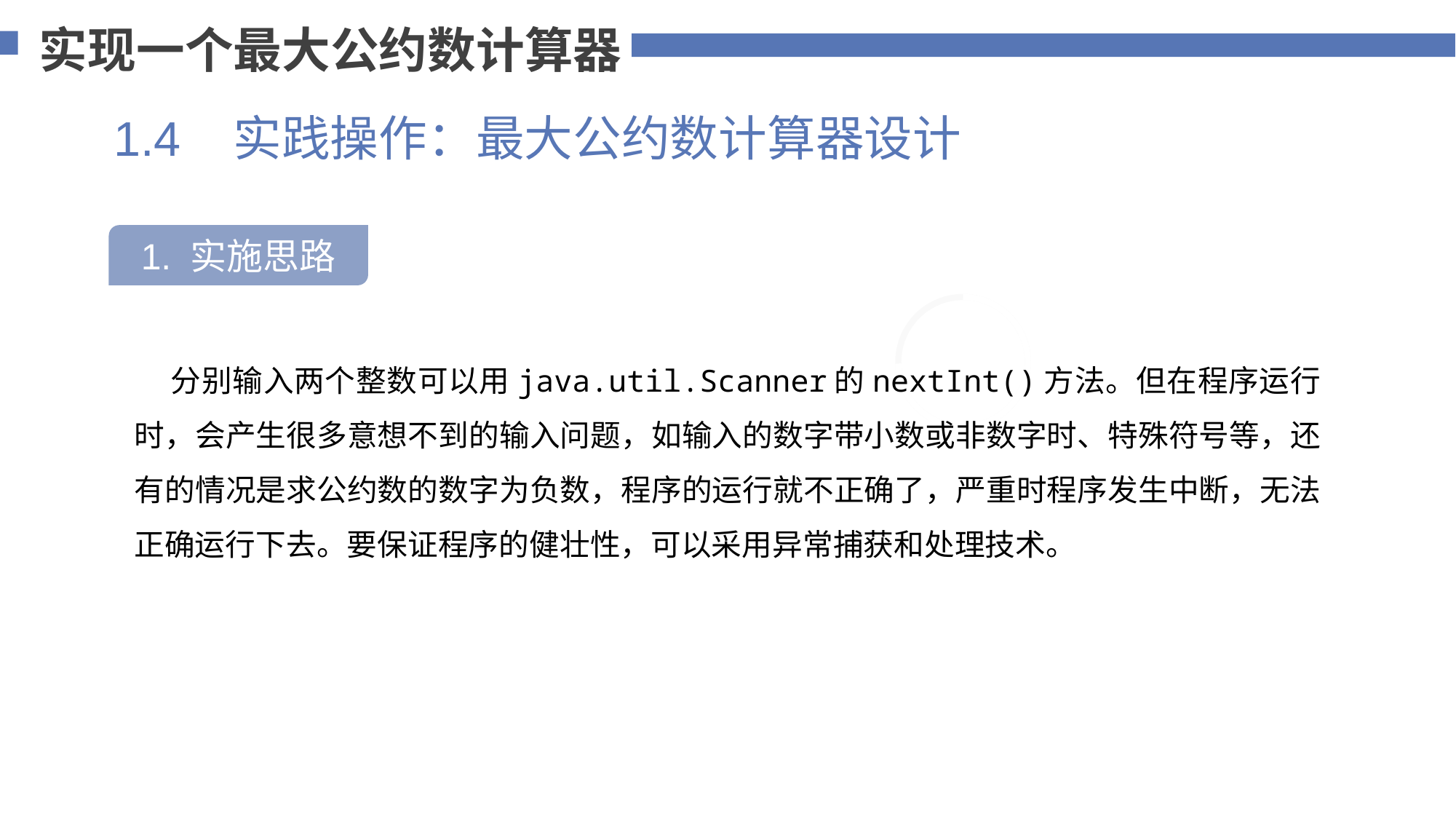

实现一个最大公约数计算器

1.4   实践操作：最大公约数计算器设计
1. 实施思路

75%
    分别输入两个整数可以用java.util.Scanner的nextInt()方法。但在程序运行时，会产生很多意想不到的输入问题，如输入的数字带小数或非数字时、特殊符号等，还有的情况是求公约数的数字为负数，程序的运行就不正确了，严重时程序发生中断，无法正确运行下去。要保证程序的健壮性，可以采用异常捕获和处理技术。